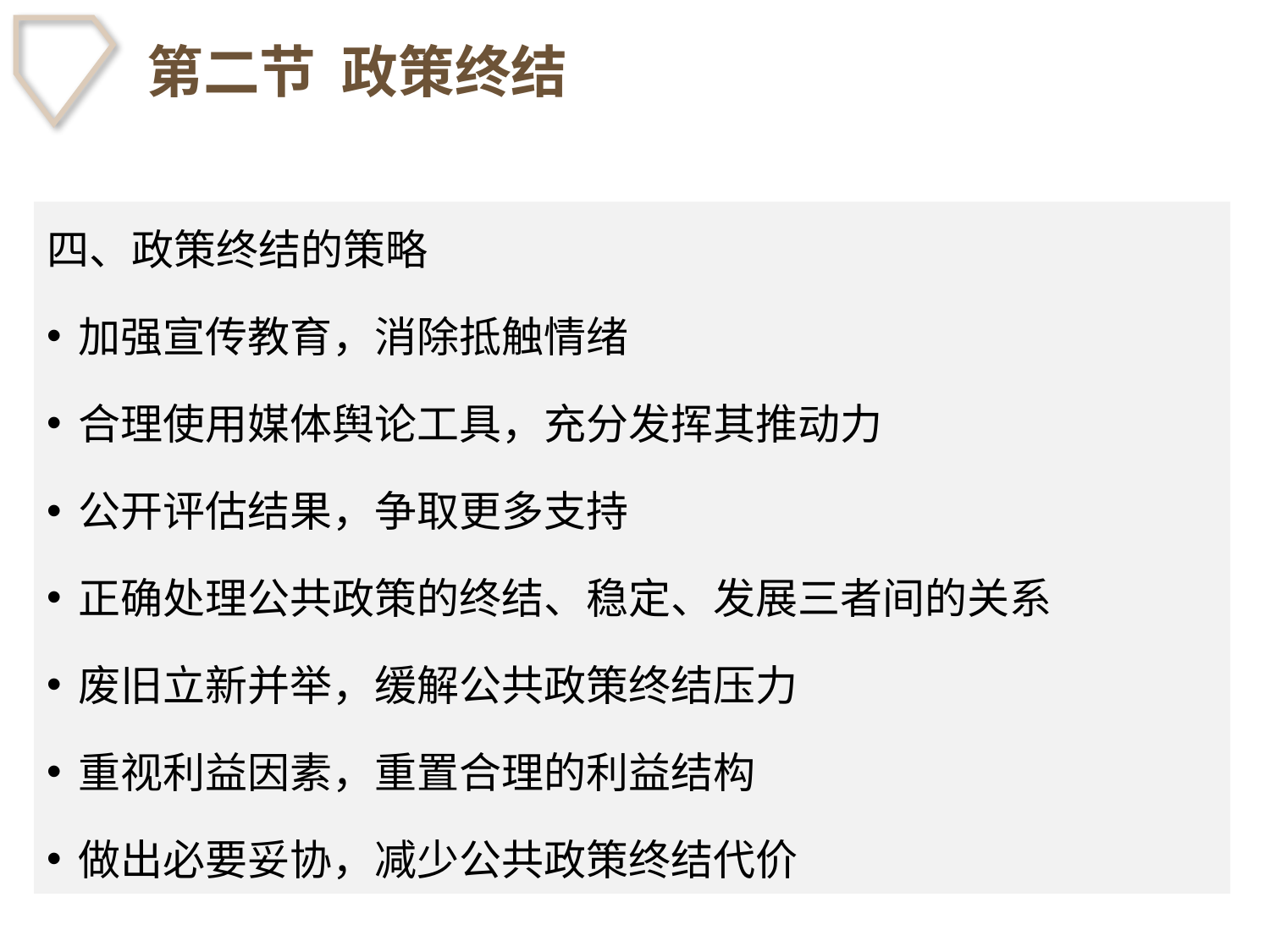

# 第二节  政策终结
四、政策终结的策略
加强宣传教育，消除抵触情绪
合理使用媒体舆论工具，充分发挥其推动力
公开评估结果，争取更多支持
正确处理公共政策的终结、稳定、发展三者间的关系
废旧立新并举，缓解公共政策终结压力
重视利益因素，重置合理的利益结构
做出必要妥协，减少公共政策终结代价